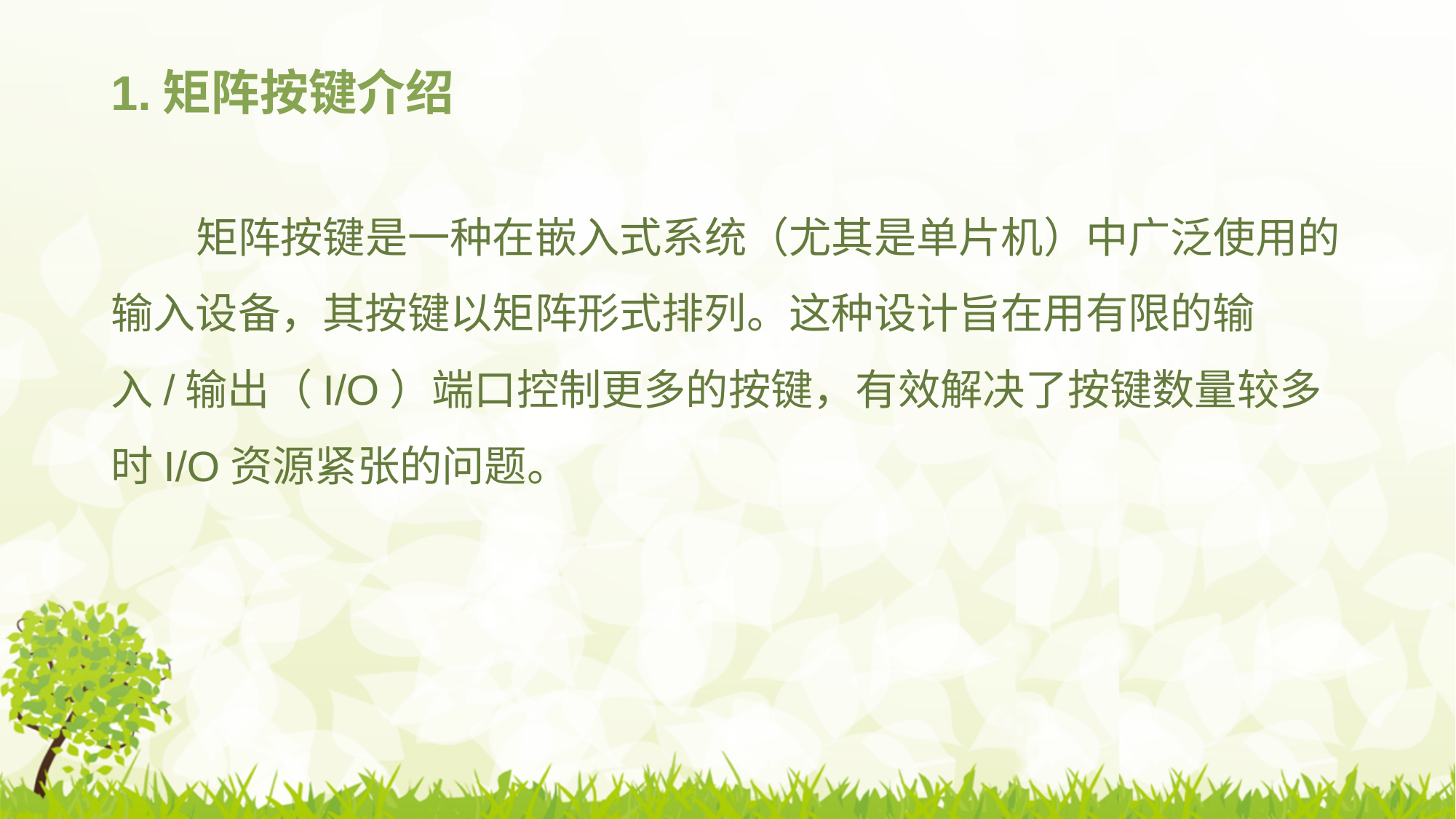

# 1.矩阵按键介绍
矩阵按键是一种在嵌入式系统（尤其是单片机）中广泛使用的输入设备，其按键以矩阵形式排列。这种设计旨在用有限的输入/输出（I/O）端口控制更多的按键，有效解决了按键数量较多时I/O资源紧张的问题。‌